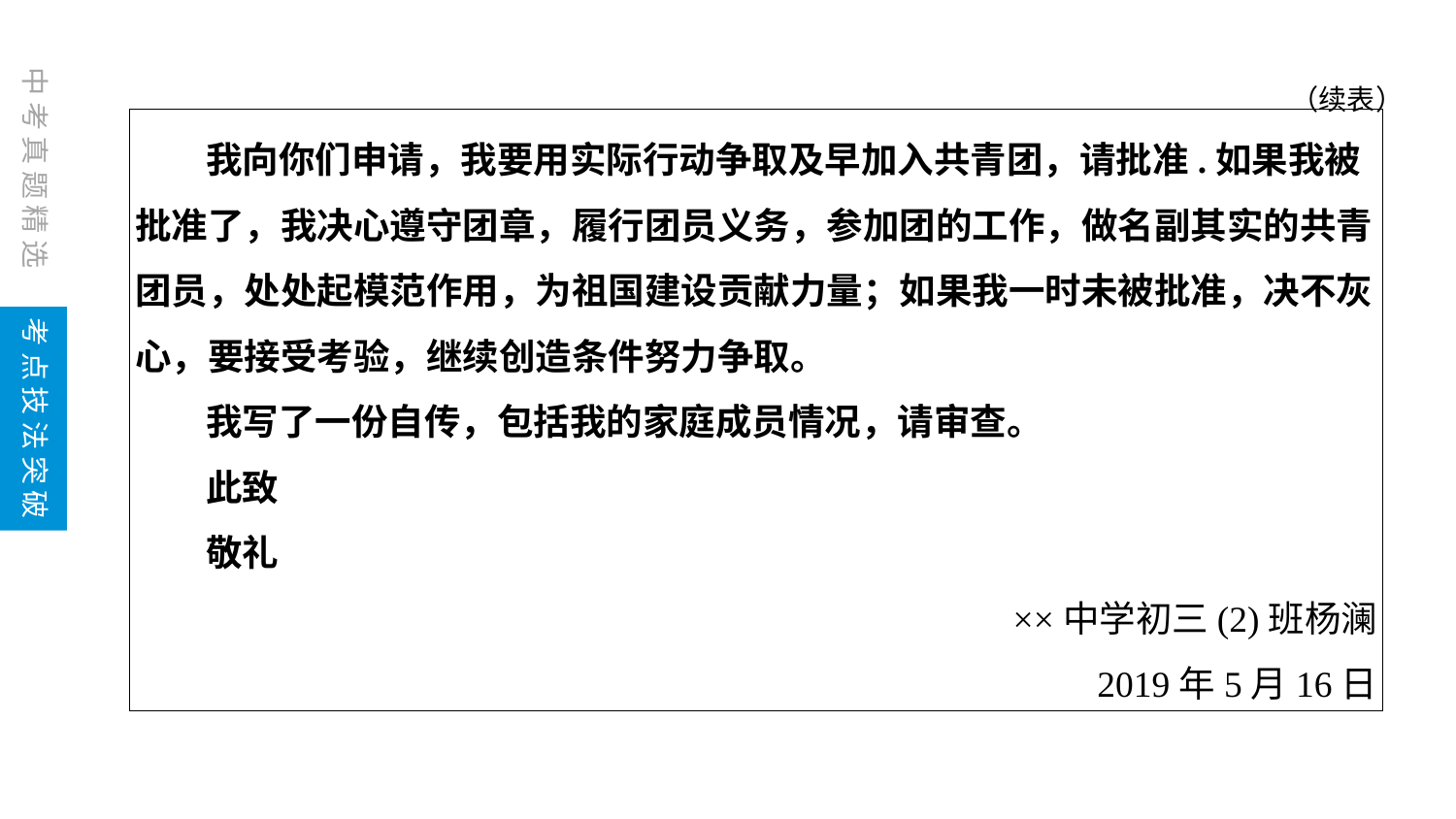

（续表）
我向你们申请，我要用实际行动争取及早加入共青团，请批准.如果我被批准了，我决心遵守团章，履行团员义务，参加团的工作，做名副其实的共青团员，处处起模范作用，为祖国建设贡献力量；如果我一时未被批准，决不灰心，要接受考验，继续创造条件努力争取。
我写了一份自传，包括我的家庭成员情况，请审查。
此致
敬礼
××中学初三(2)班杨澜
2019年5月16日